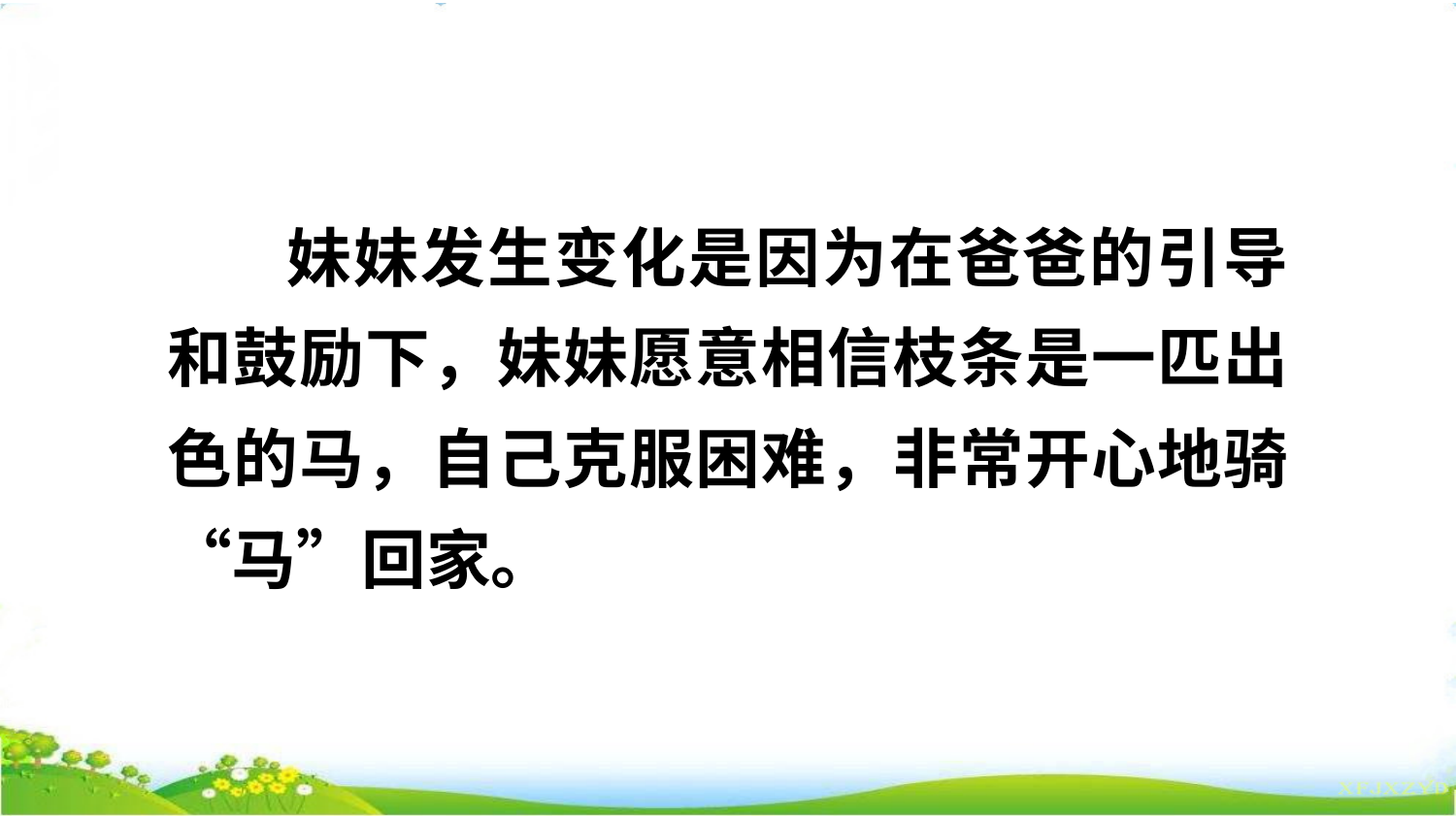

妹妹发生变化是因为在爸爸的引导和鼓励下，妹妹愿意相信枝条是一匹出色的马，自己克服困难，非常开心地骑“马”回家。